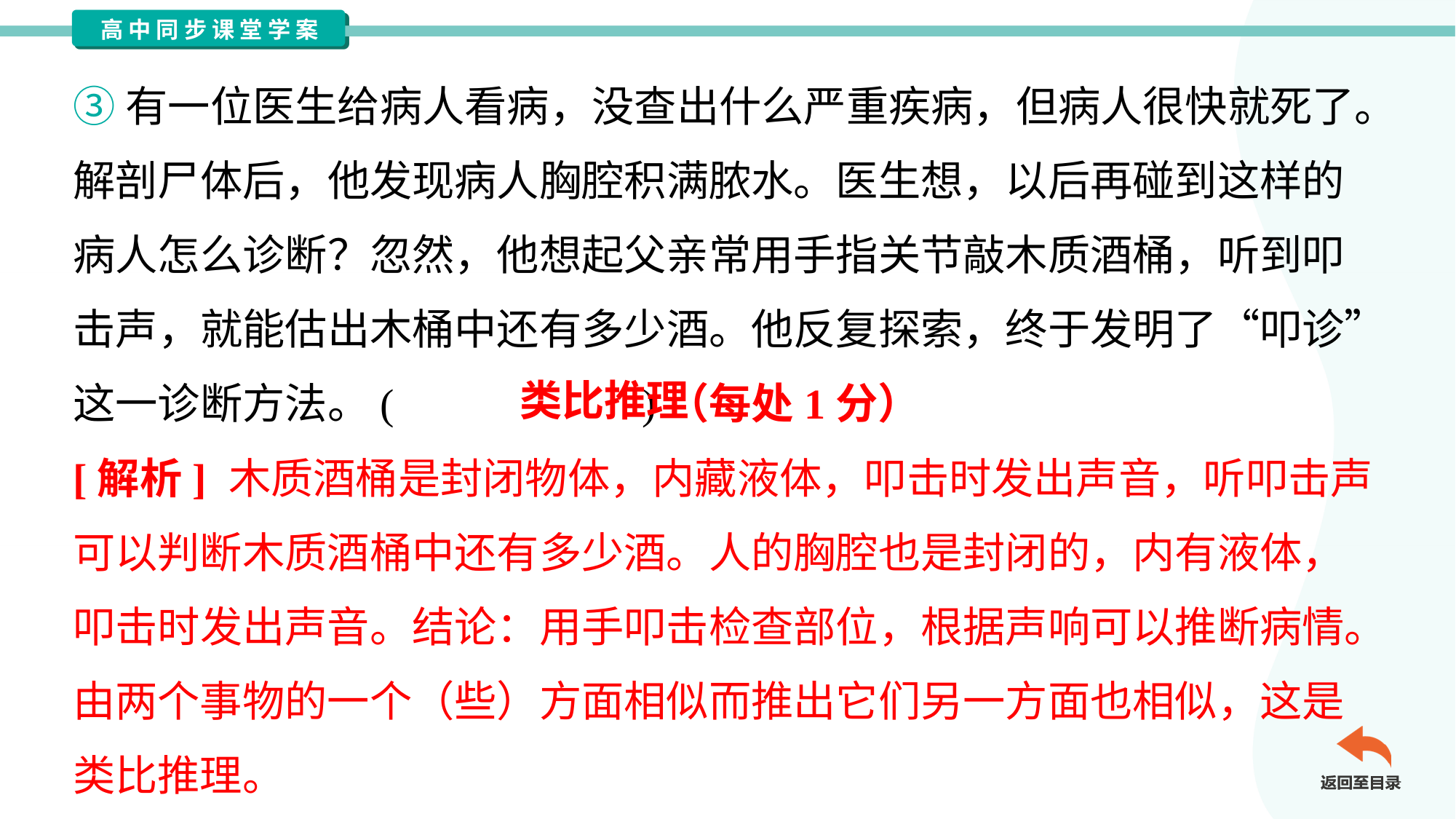

③有一位医生给病人看病，没查出什么严重疾病，但病人很快就死了。
解剖尸体后，他发现病人胸腔积满脓水。医生想，以后再碰到这样的
病人怎么诊断？忽然，他想起父亲常用手指关节敲木质酒桶，听到叩
击声，就能估出木桶中还有多少酒。他反复探索，终于发明了“叩诊”
这一诊断方法。(                     )（每处1分）
类比推理
[解析] 木质酒桶是封闭物体，内藏液体，叩击时发出声音，听叩击声
可以判断木质酒桶中还有多少酒。人的胸腔也是封闭的，内有液体，
叩击时发出声音。结论：用手叩击检查部位，根据声响可以推断病情。
由两个事物的一个（些）方面相似而推出它们另一方面也相似，这是
类比推理。